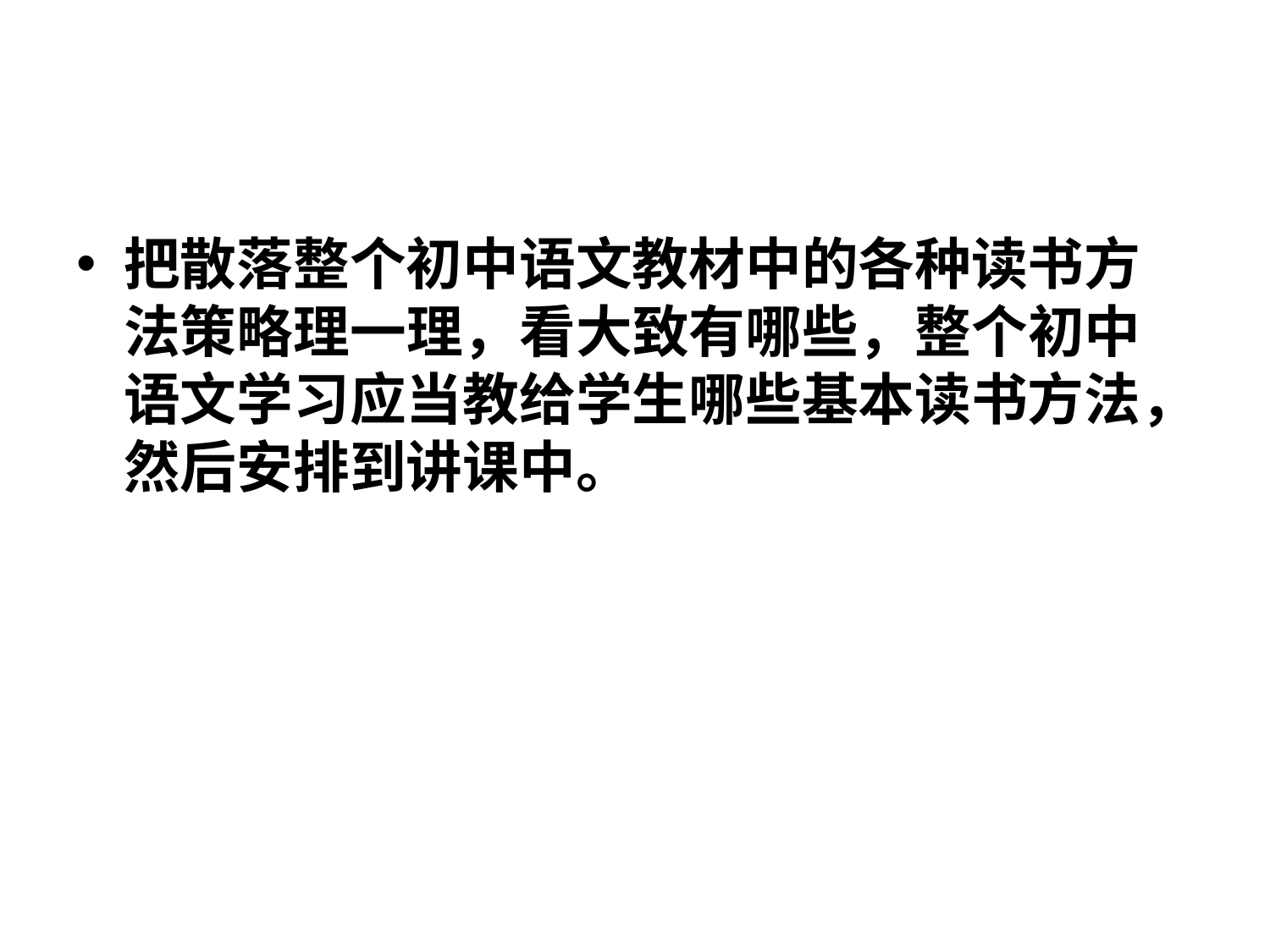

#
把散落整个初中语文教材中的各种读书方法策略理一理，看大致有哪些，整个初中语文学习应当教给学生哪些基本读书方法，然后安排到讲课中。